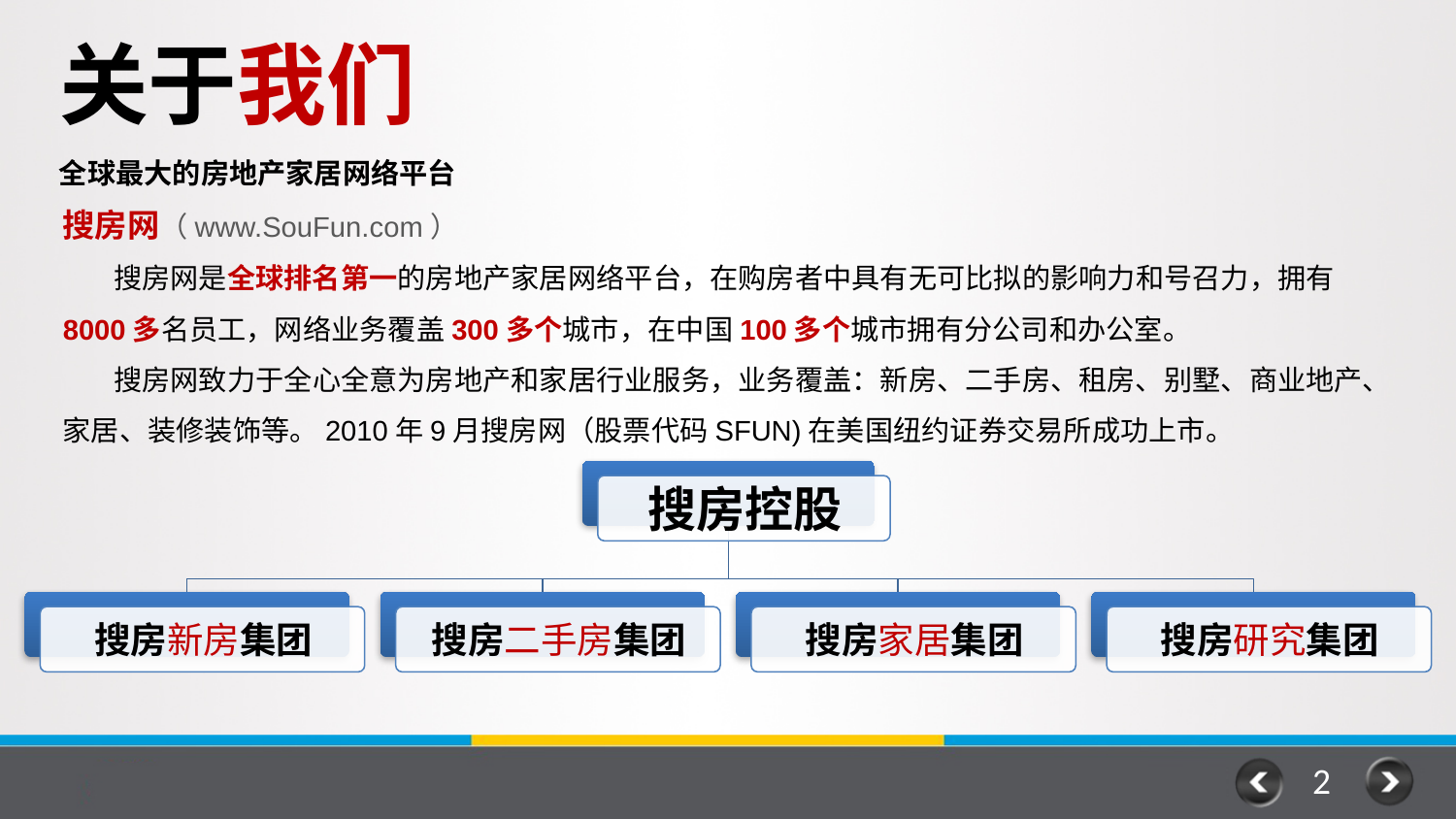

关于我们
全球最大的房地产家居网络平台
搜房网（www.SouFun.com）
       搜房网是全球排名第一的房地产家居网络平台，在购房者中具有无可比拟的影响力和号召力，拥有8000多名员工，网络业务覆盖300多个城市，在中国100多个城市拥有分公司和办公室。
       搜房网致力于全心全意为房地产和家居行业服务，业务覆盖：新房、二手房、租房、别墅、商业地产、家居、装修装饰等。2010年9月搜房网（股票代码SFUN)在美国纽约证券交易所成功上市。
搜房控股
搜房新房集团
搜房二手房集团
搜房家居集团
搜房研究集团
3
2